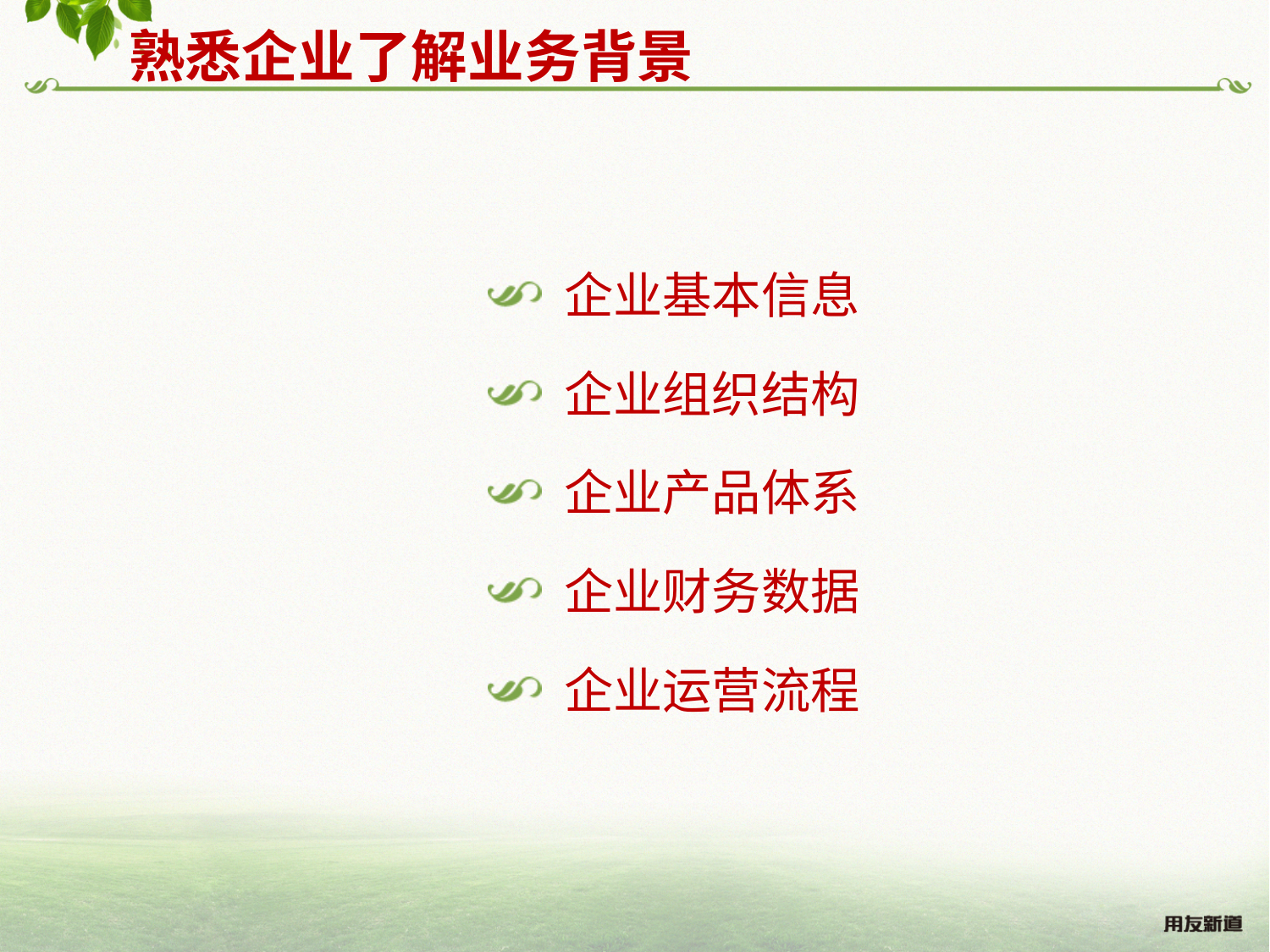

熟悉企业了解业务背景
 企业基本信息
 企业组织结构
 企业产品体系
 企业财务数据
 企业运营流程